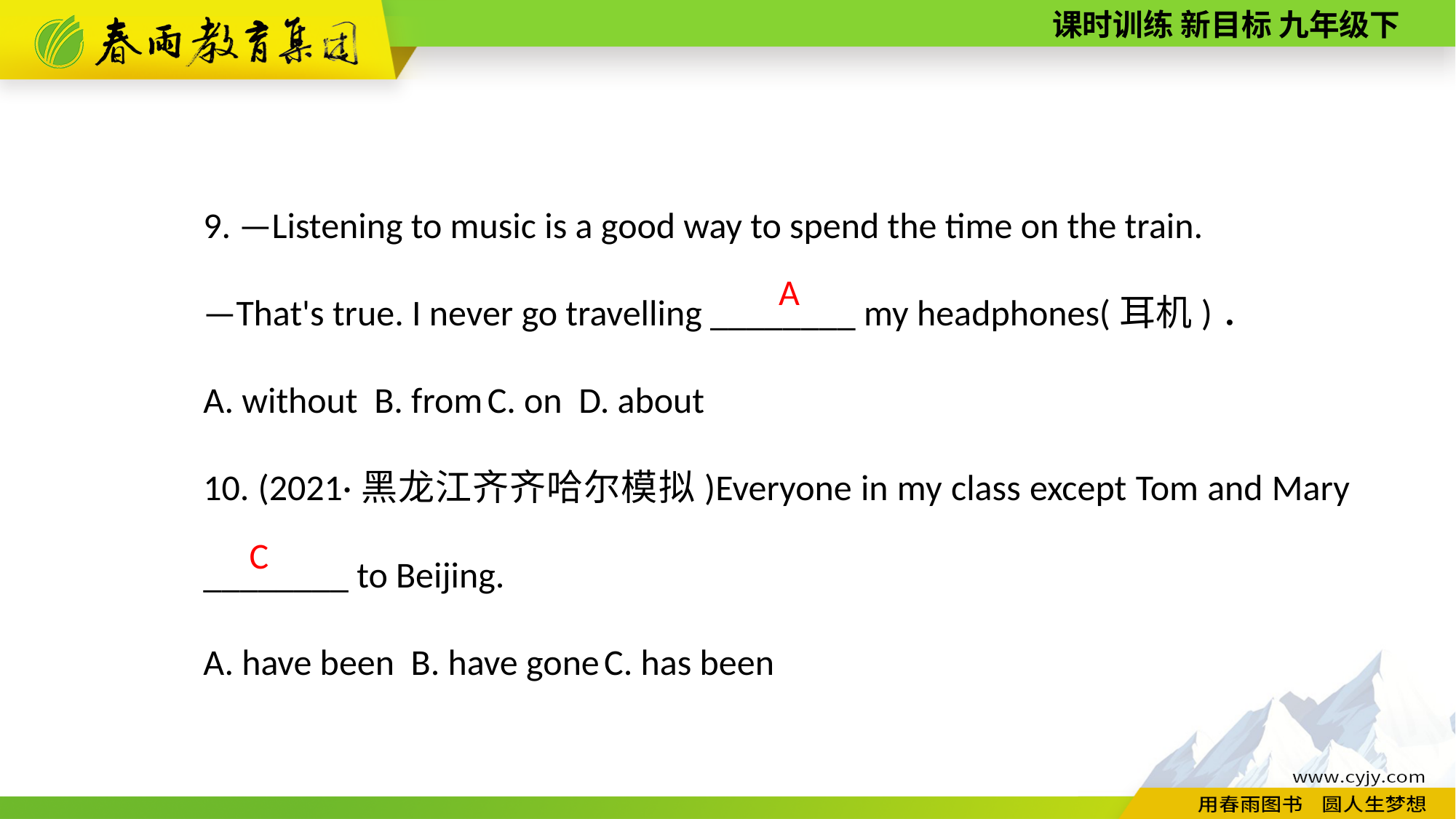

9. —Listening to music is a good way to spend the time on the train.
—That's true. I never go travelling ________ my headphones(耳机)．
A. without  B. from C. on  D. about
10. (2021·黑龙江齐齐哈尔模拟)Everyone in my class except Tom and Mary ________ to Beijing.
A. have been  B. have gone C. has been
A
C